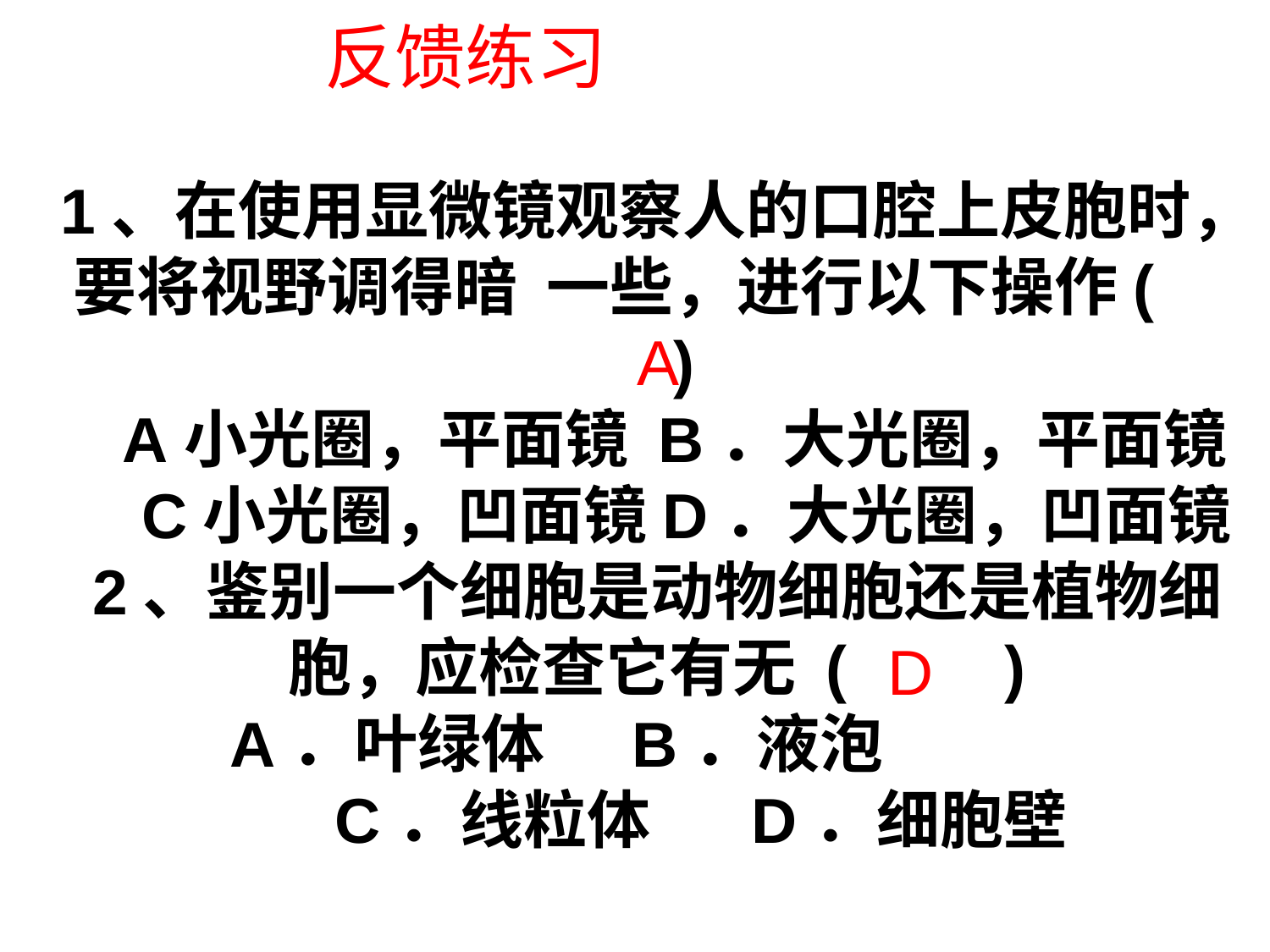

反馈练习
# 1、在使用显微镜观察人的口腔上皮胞时，要将视野调得暗  一些，进行以下操作(         ) A小光圈，平面镜 B．大光圈，平面镜 C小光圈，凹面镜D．大光圈，凹面镜 2、鉴别一个细胞是动物细胞还是植物细胞，应检查它有无 (         ) A．叶绿体     B．液泡 C．线粒体      D．细胞壁
A
D